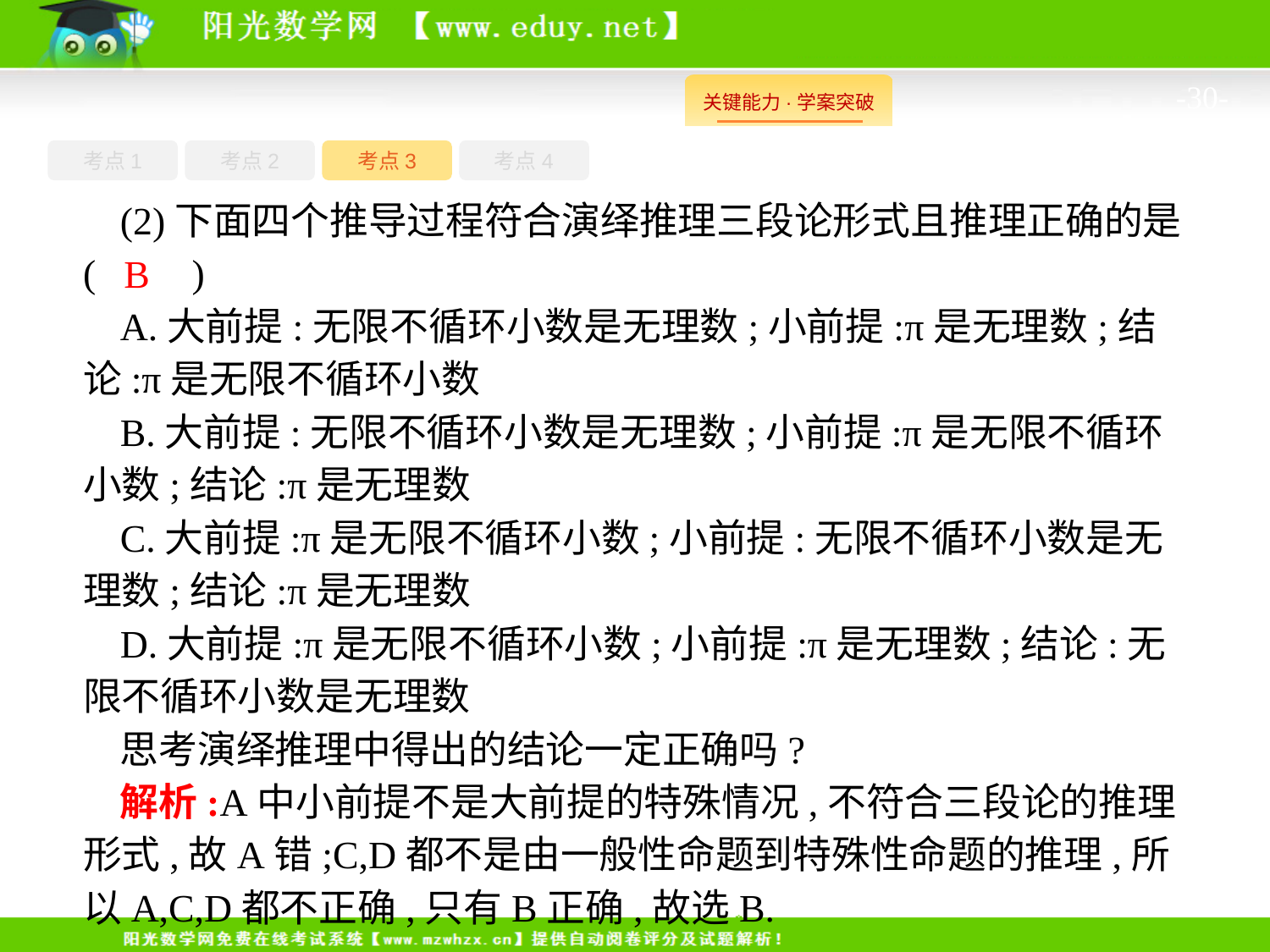

-30-
考点1
考点3
考点4
考点2
(2)下面四个推导过程符合演绎推理三段论形式且推理正确的是(　　)
A.大前提:无限不循环小数是无理数;小前提:π是无理数;结论:π是无限不循环小数
B.大前提:无限不循环小数是无理数;小前提:π是无限不循环小数;结论:π是无理数
C.大前提:π是无限不循环小数;小前提:无限不循环小数是无理数;结论:π是无理数
D.大前提:π是无限不循环小数;小前提:π是无理数;结论:无限不循环小数是无理数
思考演绎推理中得出的结论一定正确吗?
解析:A中小前提不是大前提的特殊情况,不符合三段论的推理形式,故A错;C,D都不是由一般性命题到特殊性命题的推理,所以A,C,D都不正确,只有B正确,故选B.
B